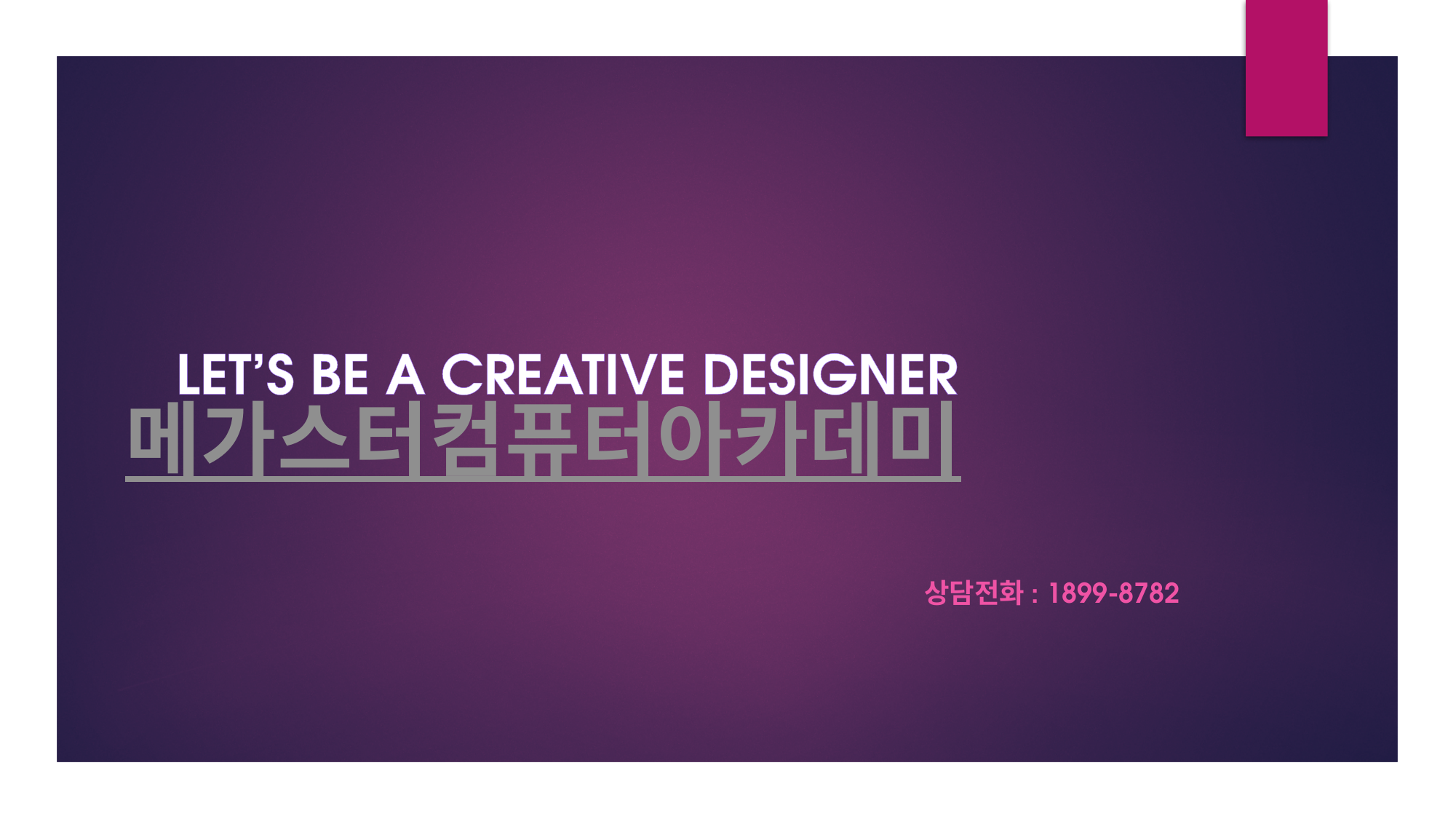

# 메가스터컴퓨터아카데미
LET’S BE A CREATIVE DESIGNER
상담전화: 1899-8782